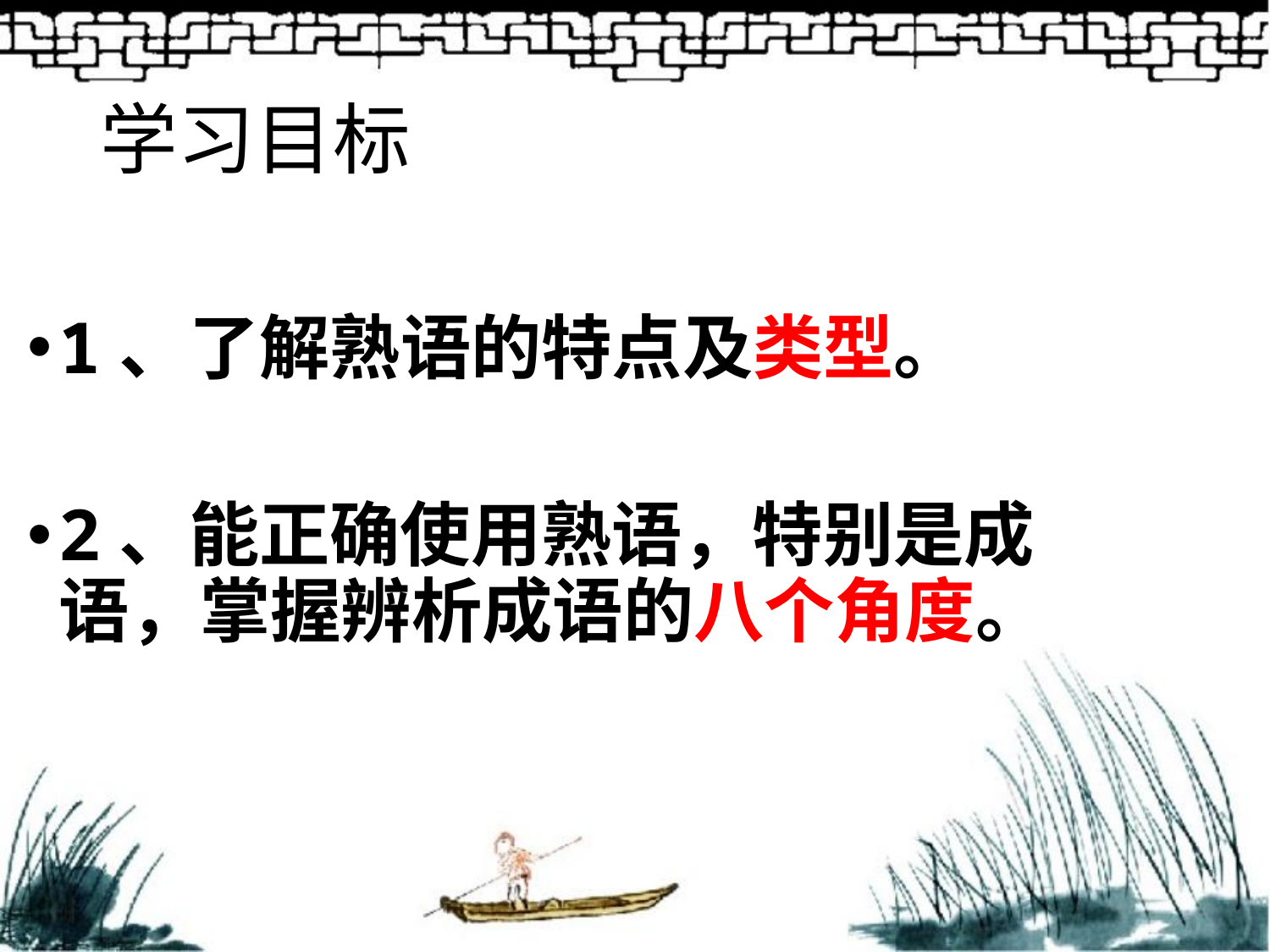

# 学习目标
1、了解熟语的特点及类型。

2、能正确使用熟语，特别是成语，掌握辨析成语的八个角度。